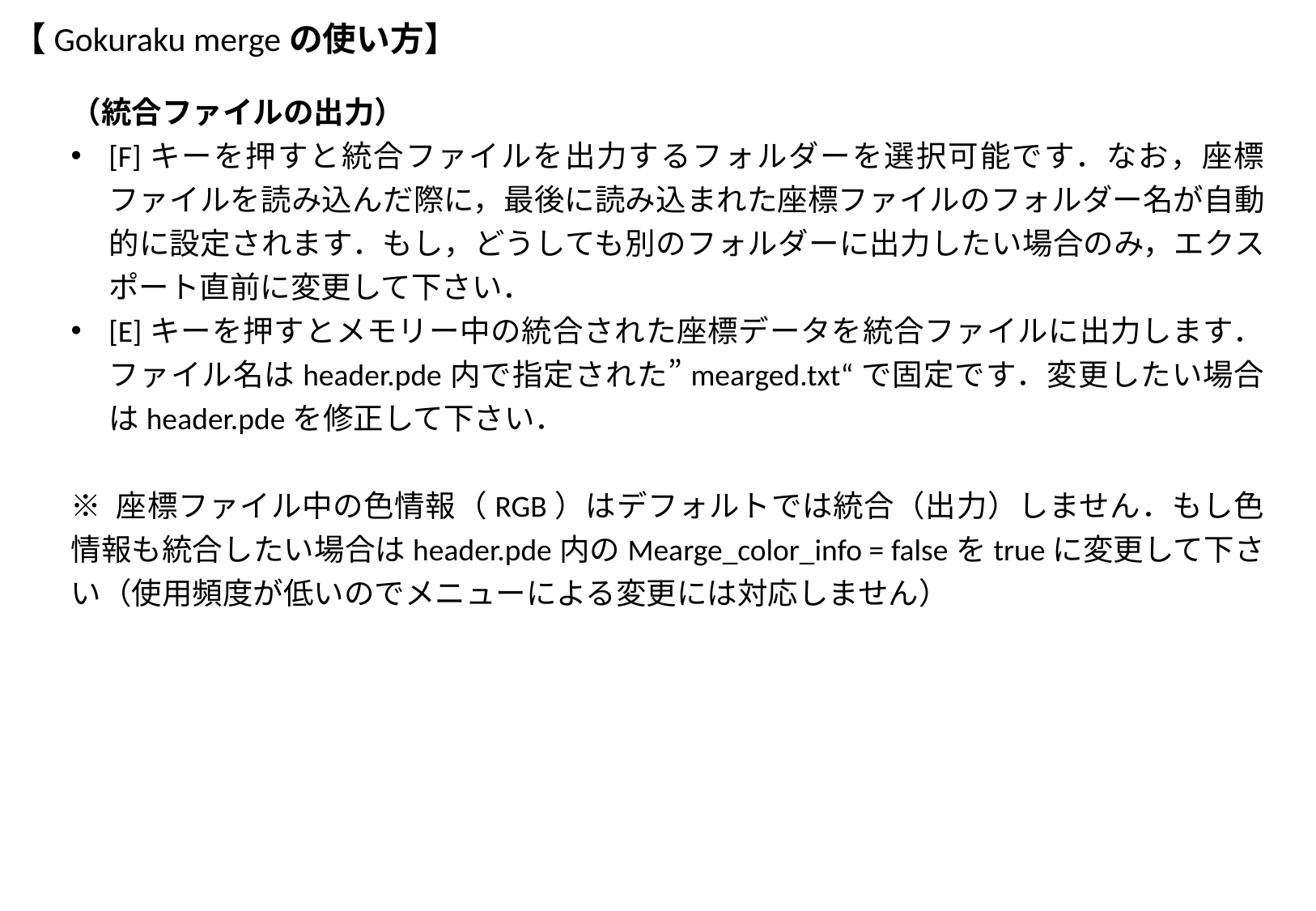

# 【Gokuraku mergeの使い方】
（統合ファイルの出力）
[F]キーを押すと統合ファイルを出力するフォルダーを選択可能です．なお，座標ファイルを読み込んだ際に，最後に読み込まれた座標ファイルのフォルダー名が自動的に設定されます．もし，どうしても別のフォルダーに出力したい場合のみ，エクスポート直前に変更して下さい．
[E]キーを押すとメモリー中の統合された座標データを統合ファイルに出力します．ファイル名はheader.pde内で指定された”mearged.txt“で固定です．変更したい場合はheader.pdeを修正して下さい．

※ 座標ファイル中の色情報（RGB）はデフォルトでは統合（出力）しません．もし色情報も統合したい場合はheader.pde内のMearge_color_info = falseをtrueに変更して下さい（使用頻度が低いのでメニューによる変更には対応しません）